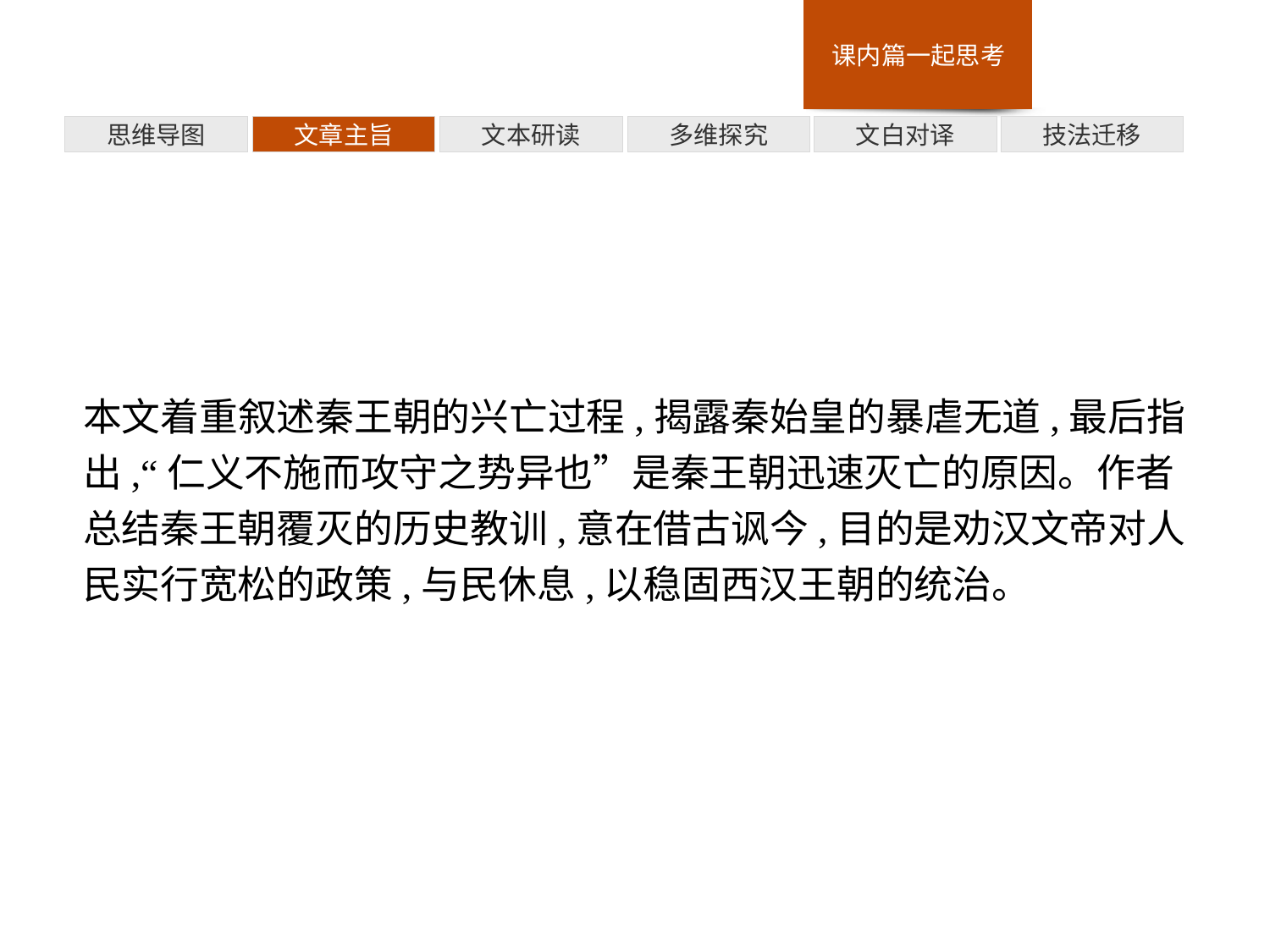

多维探究
思维导图
文章主旨
文本研读
文白对译
技法迁移
本文着重叙述秦王朝的兴亡过程,揭露秦始皇的暴虐无道,最后指出,“仁义不施而攻守之势异也”是秦王朝迅速灭亡的原因。作者总结秦王朝覆灭的历史教训,意在借古讽今,目的是劝汉文帝对人民实行宽松的政策,与民休息,以稳固西汉王朝的统治。